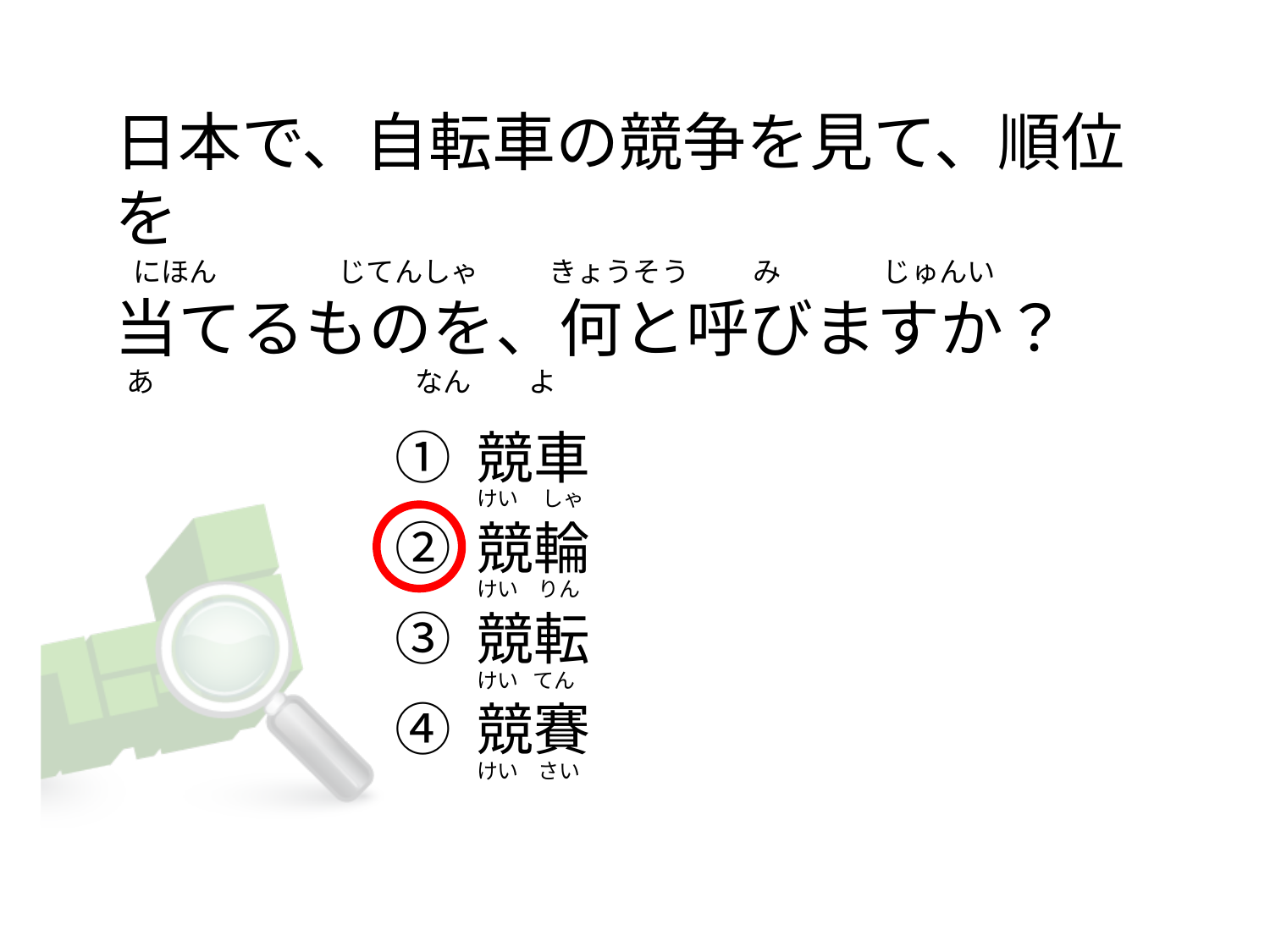

# 日本で、自転車の競争を見て、順位を    にほん                   じてんしゃ           きょうそう          み                じゅんい 当てるものを、何と呼びますか？   あ                                         なん         よ
① 競車
② 競輪
③ 競転
④ 競賽
けい     しゃ

けい    りん
けい   てん
けい    さい